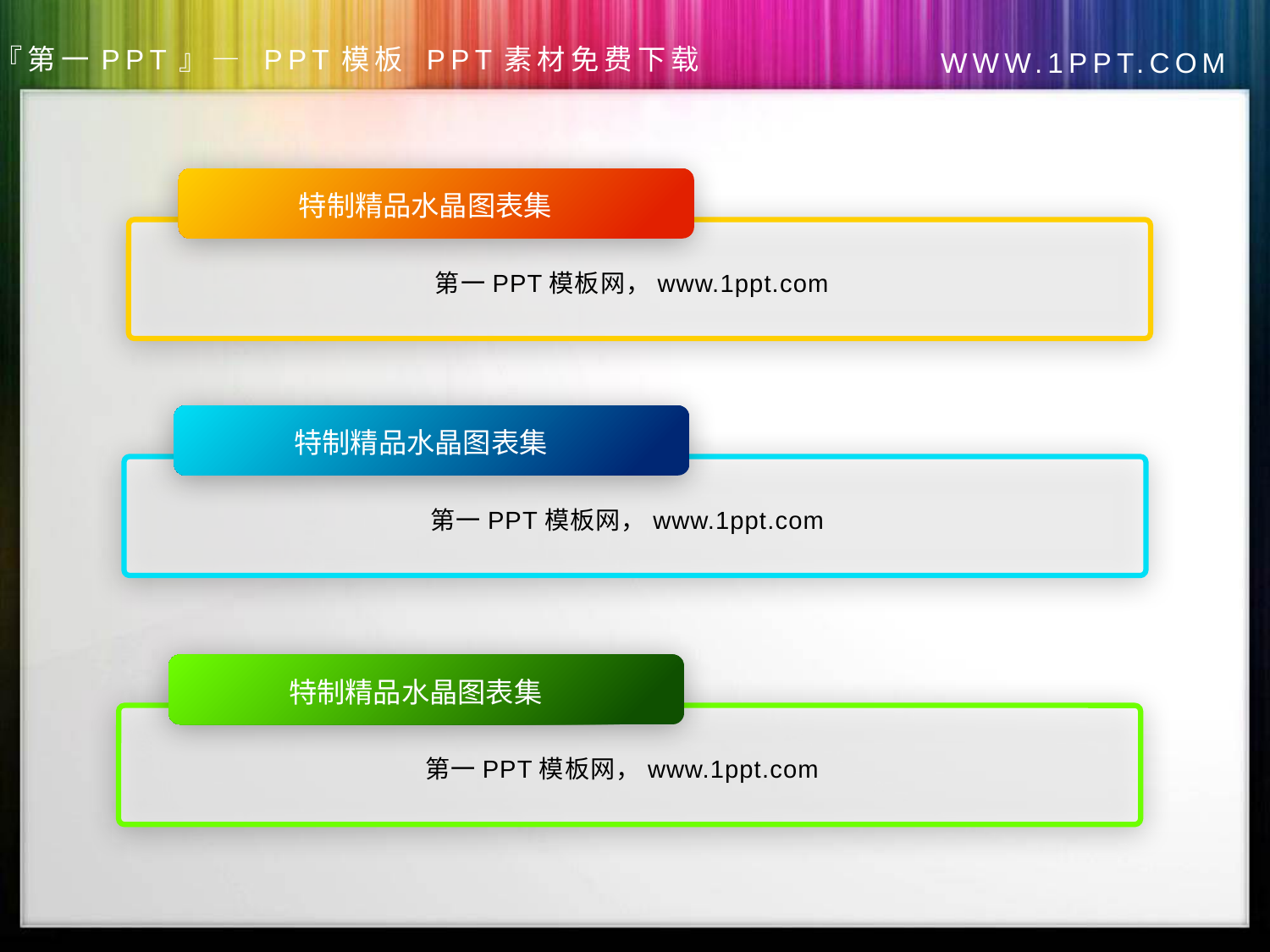

特制精品水晶图表集

第一PPT模板网，www.1ppt.com

特制精品水晶图表集

第一PPT模板网，www.1ppt.com

特制精品水晶图表集

第一PPT模板网，www.1ppt.com
第一PPT模板网，PPT素材下载
www.1ppt.com/sucai/